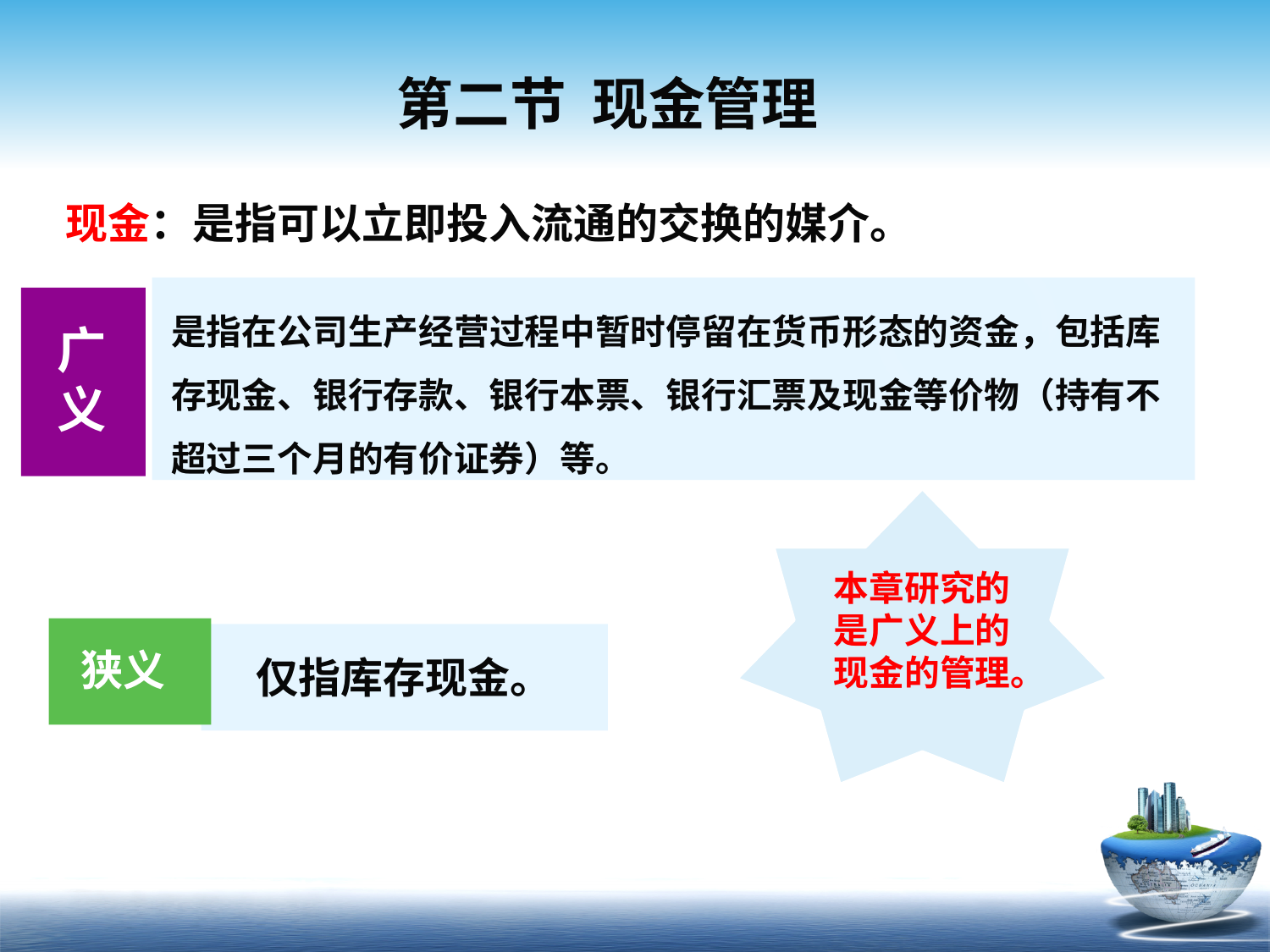

# 第二节  现金管理
现金：是指可以立即投入流通的交换的媒介。

是指在公司生产经营过程中暂时停留在货币形态的资金，包括库存现金、银行存款、银行本票、银行汇票及现金等价物（持有不超过三个月的有价证券）等。

广义

本章研究的是广义上的现金的管理。

狭义
仅指库存现金。